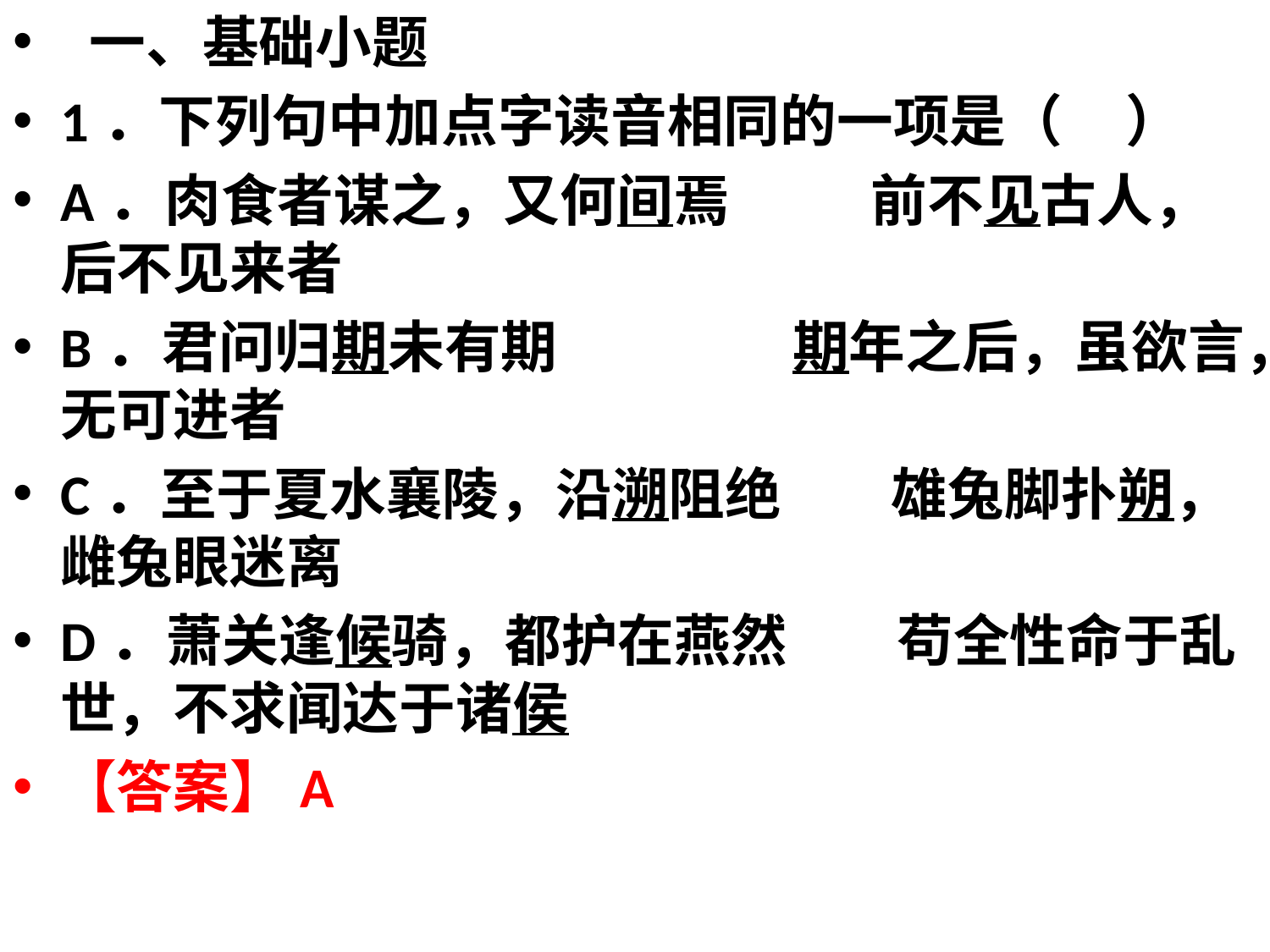

一、基础小题
1．下列句中加点字读音相同的一项是（    ）
A．肉食者谋之，又何间焉         前不见古人，后不见来者
B．君问归期未有期               期年之后，虽欲言，无可进者
C．至于夏水襄陵，沿溯阻绝       雄兔脚扑朔，雌兔眼迷离
D．萧关逢候骑，都护在燕然       苟全性命于乱世，不求闻达于诸侯
【答案】A

#